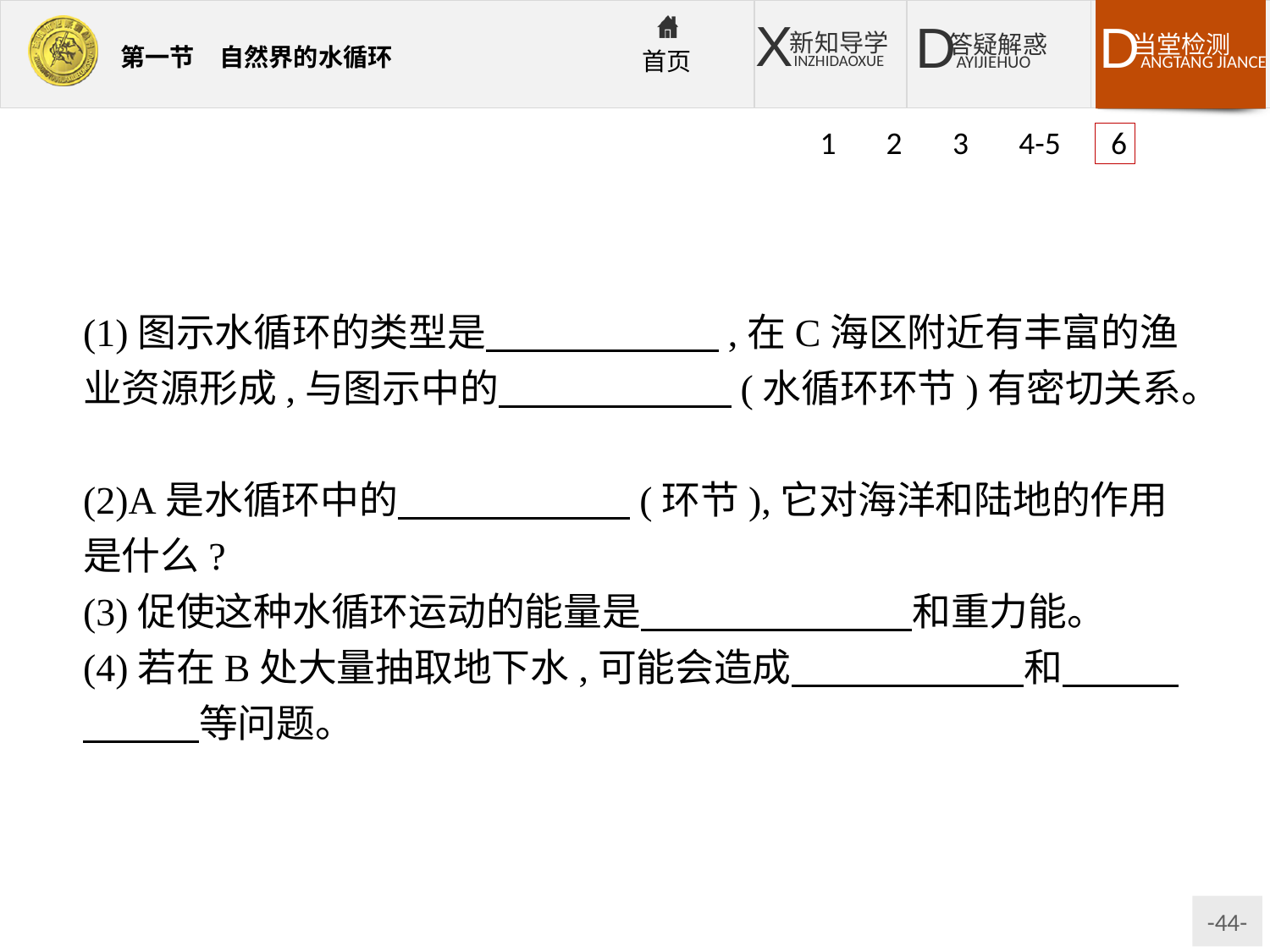

1       2       3       4-5       6

(1)图示水循环的类型是　　　　　　,在C海区附近有丰富的渔业资源形成,与图示中的　　　　　　(水循环环节)有密切关系。
(2)A是水循环中的　　　　　　(环节),它对海洋和陆地的作用是什么?
(3)促使这种水循环运动的能量是　　　　　　　和重力能。
(4)若在B处大量抽取地下水,可能会造成　　　　　　和　　　　　　等问题。